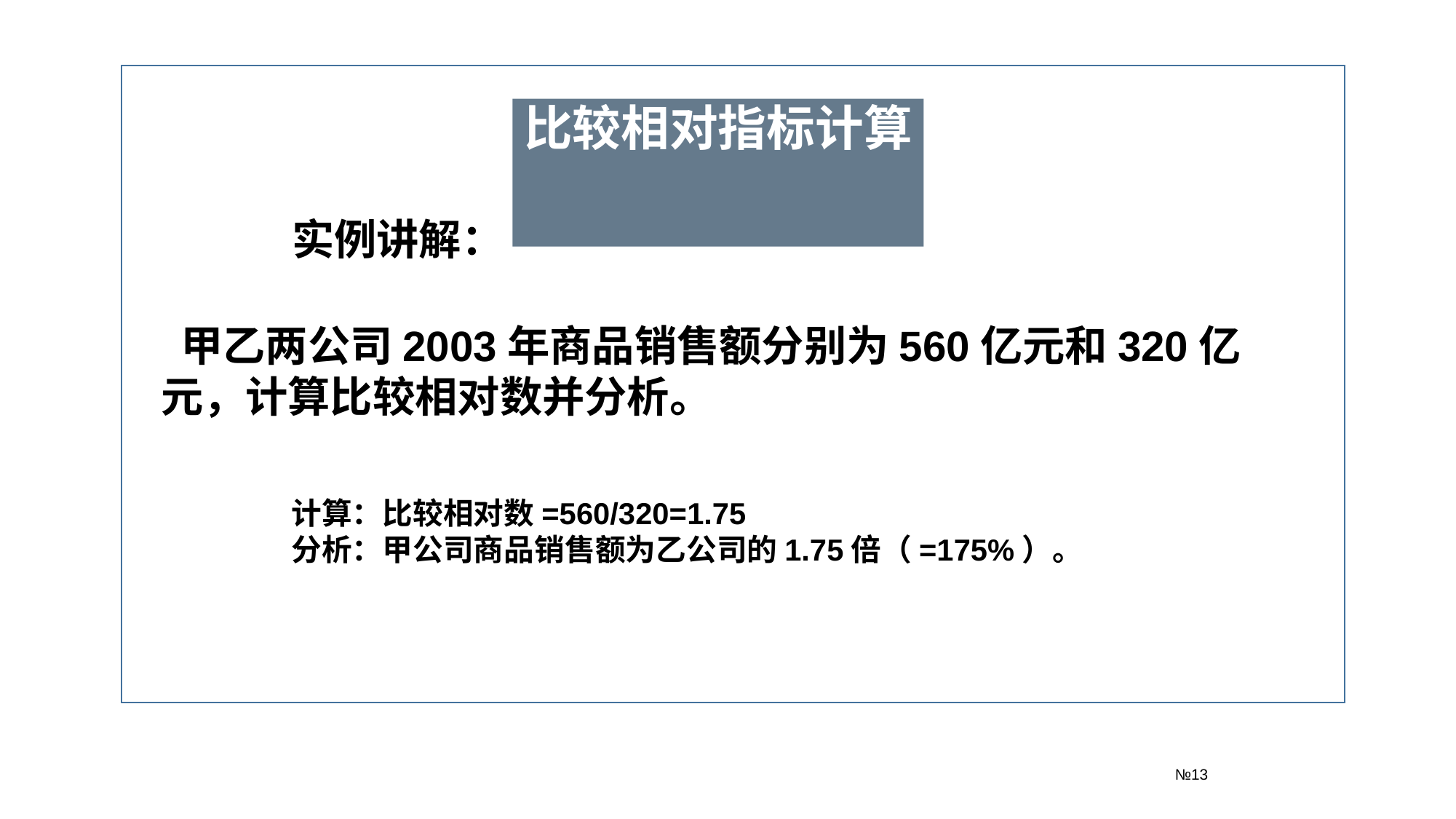

№13
比较相对指标计算
    实例讲解：
 甲乙两公司2003年商品销售额分别为560亿元和320亿元，计算比较相对数并分析。

计算：比较相对数=560/320=1.75
分析：甲公司商品销售额为乙公司的1.75倍（=175%）。